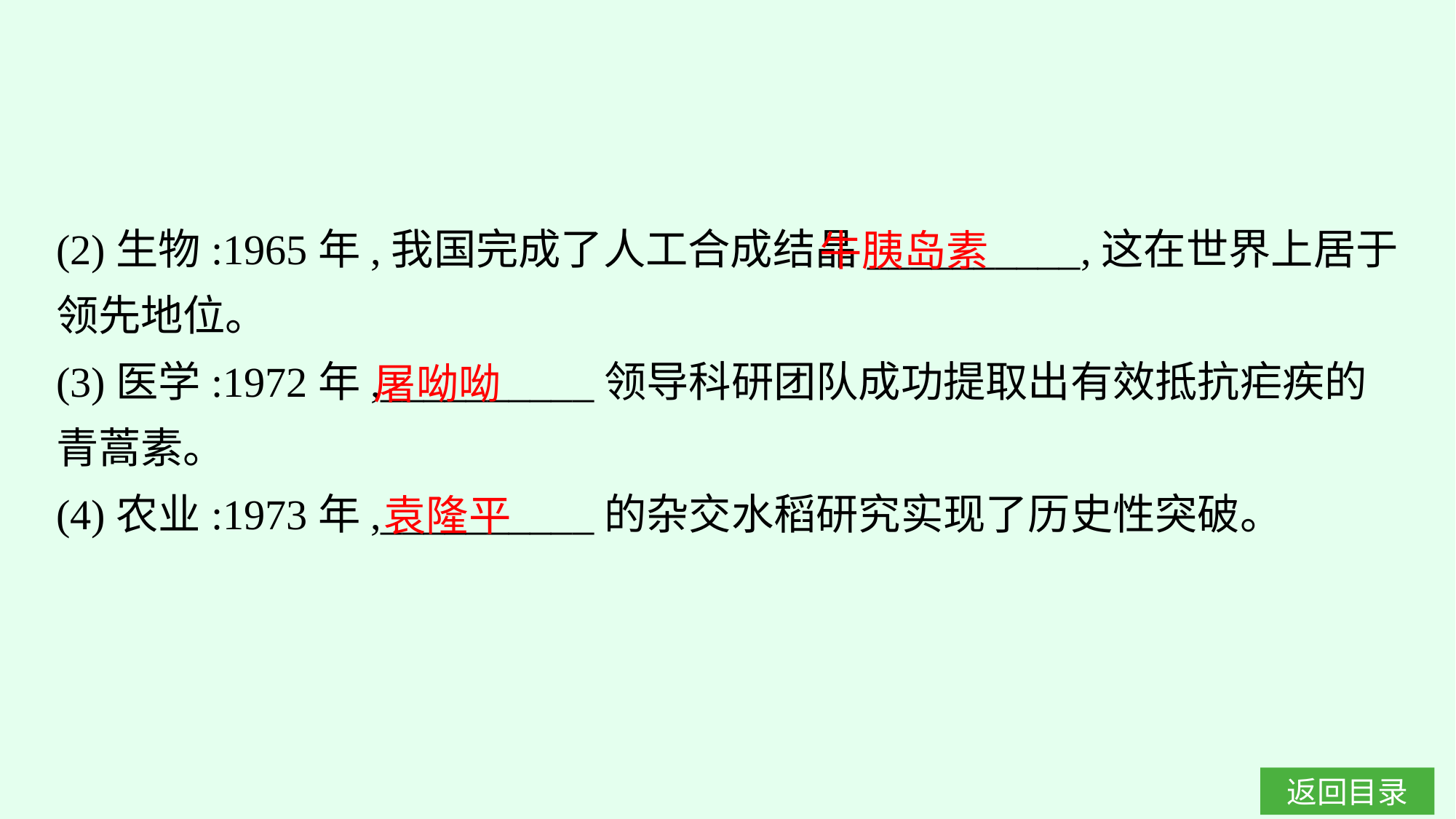

(2)生物:1965年,我国完成了人工合成结晶__________,这在世界上居于领先地位。
(3)医学:1972年,__________领导科研团队成功提取出有效抵抗疟疾的青蒿素。
(4)农业:1973年,__________的杂交水稻研究实现了历史性突破。
牛胰岛素
屠呦呦
袁隆平